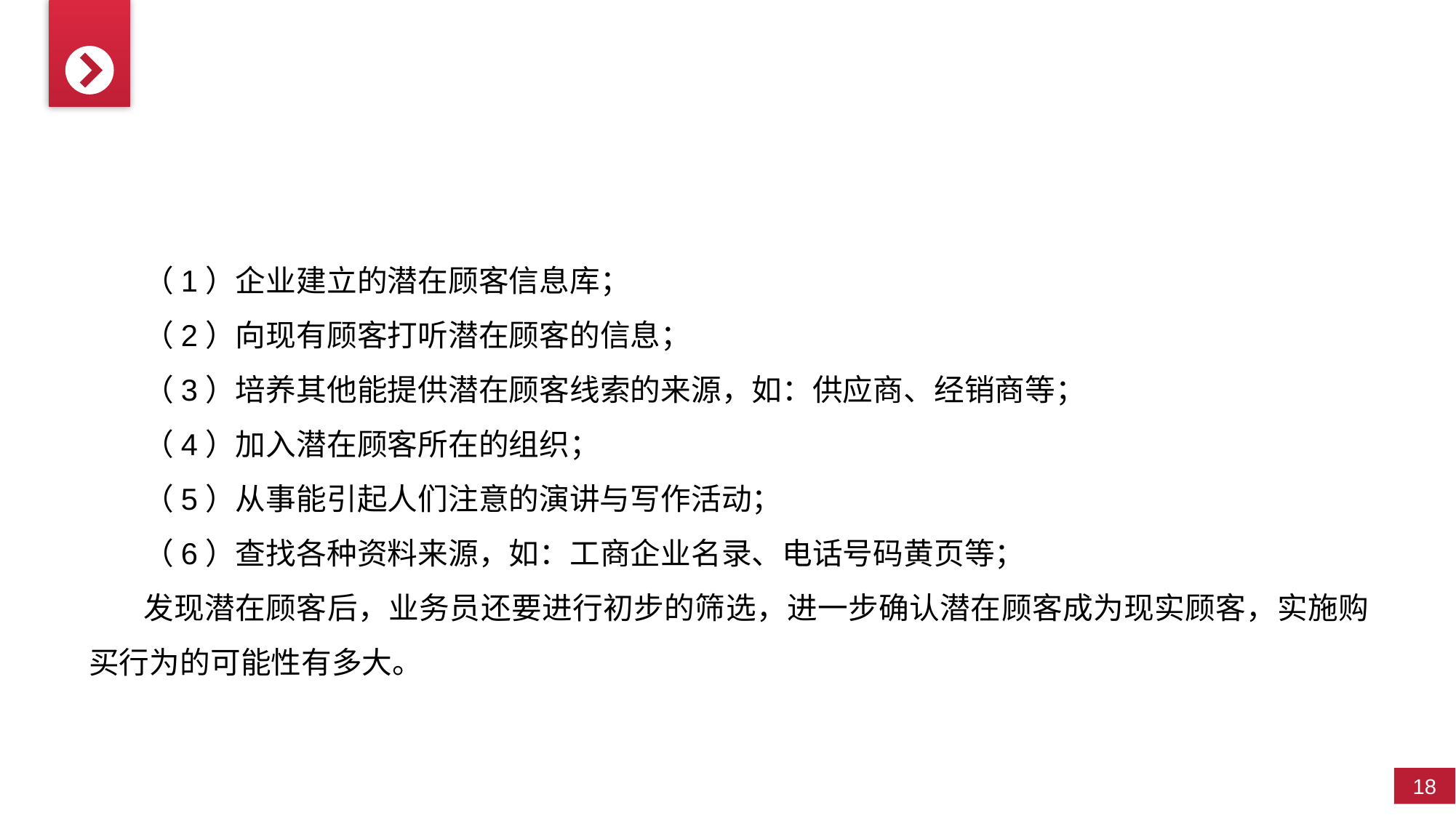

（1）企业建立的潜在顾客信息库；
（2）向现有顾客打听潜在顾客的信息；
（3）培养其他能提供潜在顾客线索的来源，如：供应商、经销商等；
（4）加入潜在顾客所在的组织；
（5）从事能引起人们注意的演讲与写作活动；
（6）查找各种资料来源，如：工商企业名录、电话号码黄页等；
发现潜在顾客后，业务员还要进行初步的筛选，进一步确认潜在顾客成为现实顾客，实施购买行为的可能性有多大。